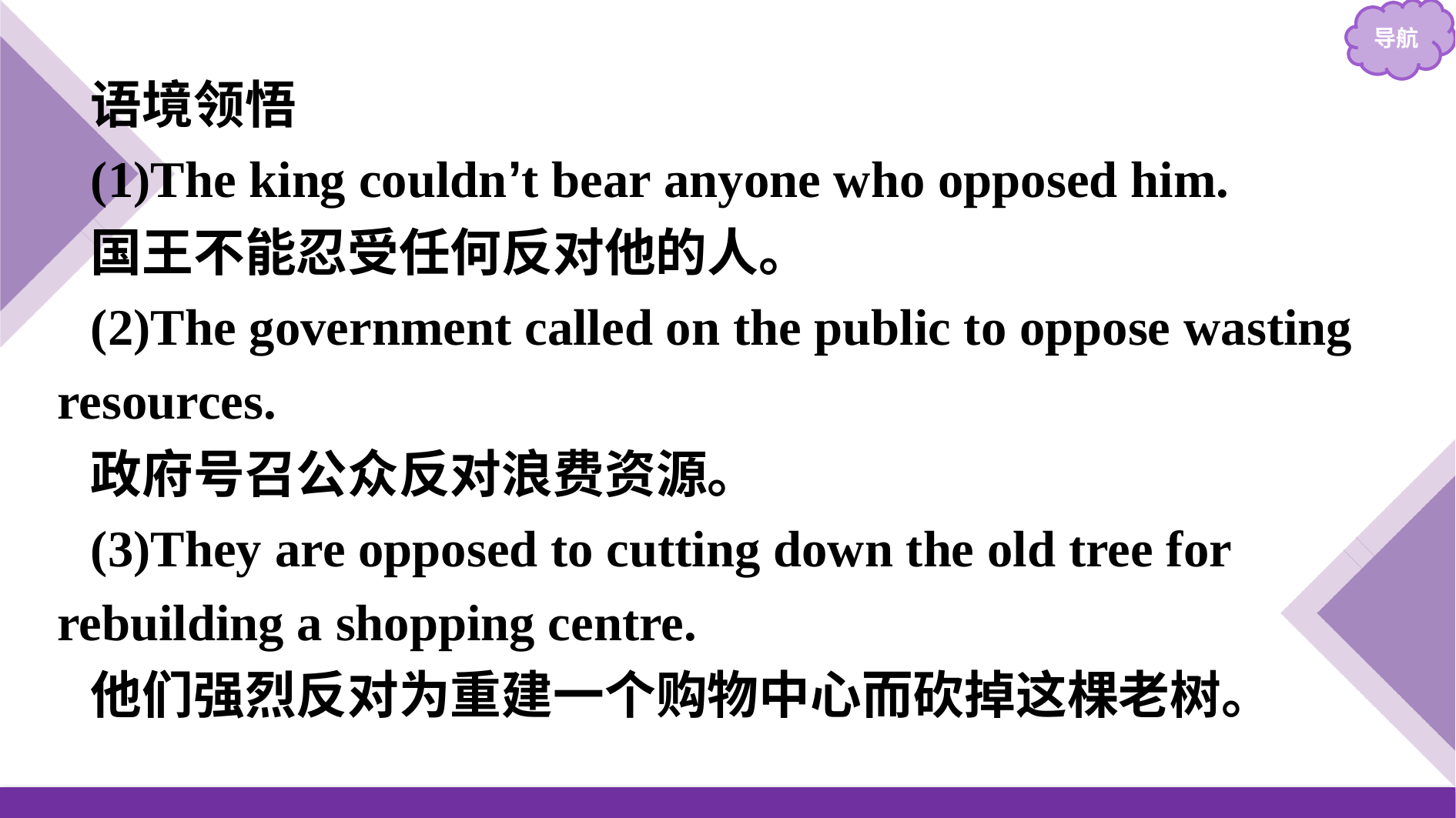

语境领悟
(1)The king couldn’t bear anyone who opposed him.
国王不能忍受任何反对他的人。
(2)The government called on the public to oppose wasting resources.
政府号召公众反对浪费资源。
(3)They are opposed to cutting down the old tree for rebuilding a shopping centre.
他们强烈反对为重建一个购物中心而砍掉这棵老树。